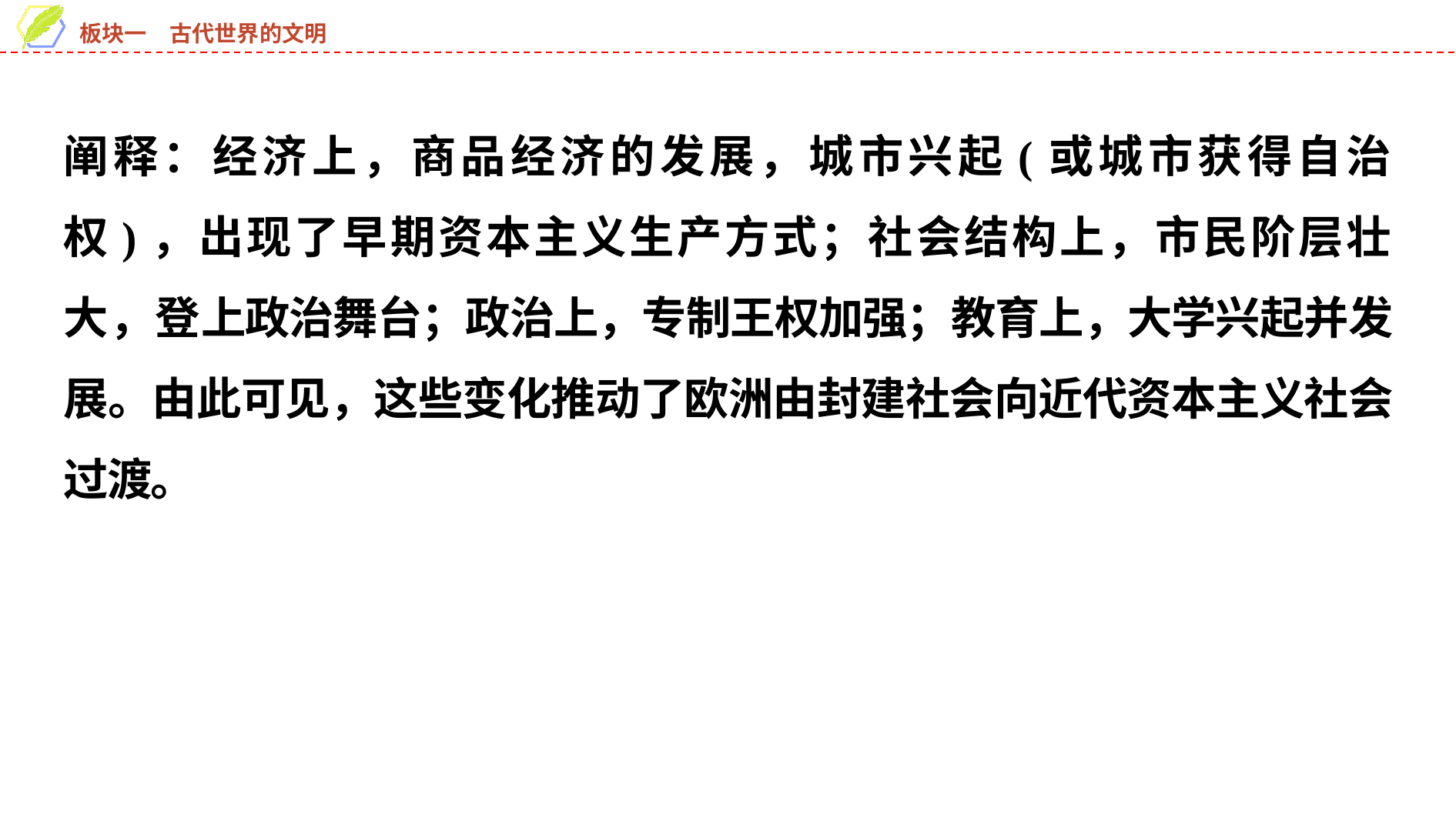

阐释：经济上，商品经济的发展，城市兴起(或城市获得自治权)，出现了早期资本主义生产方式；社会结构上，市民阶层壮大，登上政治舞台；政治上，专制王权加强；教育上，大学兴起并发展。由此可见，这些变化推动了欧洲由封建社会向近代资本主义社会过渡。